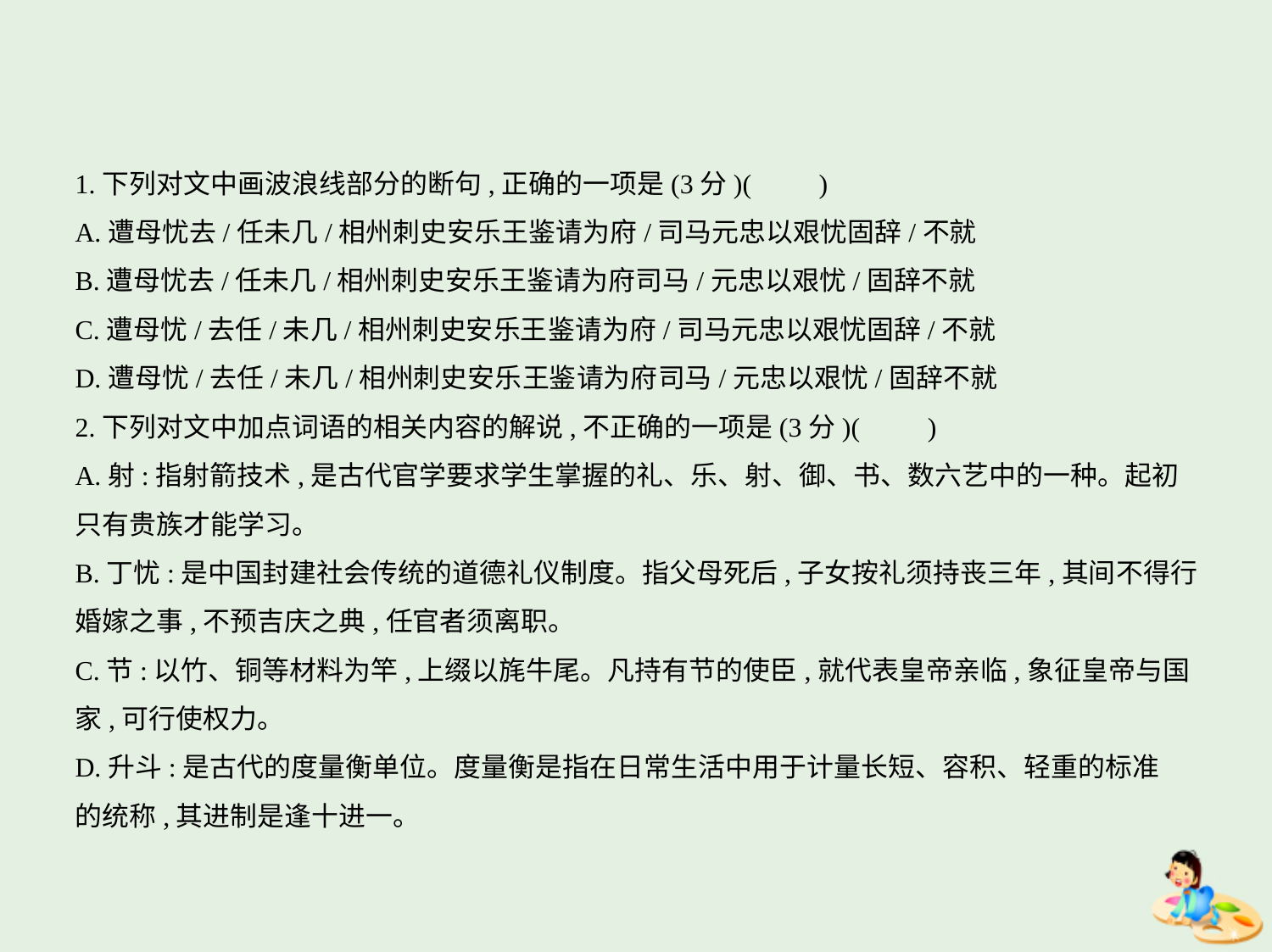

1.下列对文中画波浪线部分的断句,正确的一项是(3分)(　　)
A.遭母忧去/任未几/相州刺史安乐王鉴请为府/司马元忠以艰忧固辞/不就
B.遭母忧去/任未几/相州刺史安乐王鉴请为府司马/元忠以艰忧/固辞不就
C.遭母忧/去任/未几/相州刺史安乐王鉴请为府/司马元忠以艰忧固辞/不就
D.遭母忧/去任/未几/相州刺史安乐王鉴请为府司马/元忠以艰忧/固辞不就
2.下列对文中加点词语的相关内容的解说,不正确的一项是(3分)(　　)
A.射:指射箭技术,是古代官学要求学生掌握的礼、乐、射、御、书、数六艺中的一种。起初
只有贵族才能学习。
B.丁忧:是中国封建社会传统的道德礼仪制度。指父母死后,子女按礼须持丧三年,其间不得行
婚嫁之事,不预吉庆之典,任官者须离职。
C.节:以竹、铜等材料为竿,上缀以旄牛尾。凡持有节的使臣,就代表皇帝亲临,象征皇帝与国
家,可行使权力。
D.升斗:是古代的度量衡单位。度量衡是指在日常生活中用于计量长短、容积、轻重的标准
的统称,其进制是逢十进一。